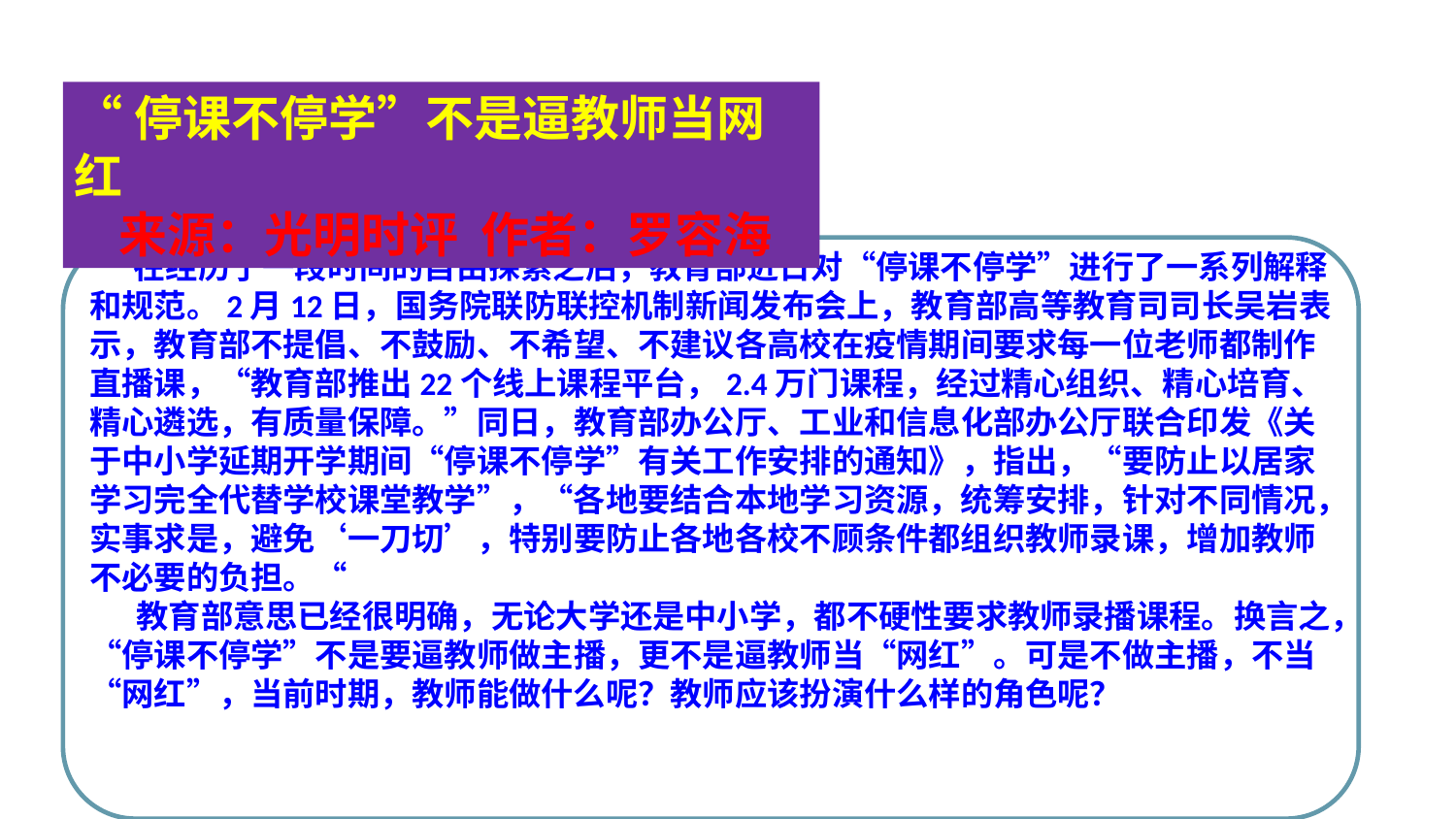

“停课不停学”不是逼教师当网红
   来源：光明时评  作者：罗容海
     在经历了一段时间的自由探索之后，教育部近日对“停课不停学”进行了一系列解释和规范。2月12日，国务院联防联控机制新闻发布会上，教育部高等教育司司长吴岩表示，教育部不提倡、不鼓励、不希望、不建议各高校在疫情期间要求每一位老师都制作直播课，“教育部推出22个线上课程平台，2.4万门课程，经过精心组织、精心培育、精心遴选，有质量保障。”同日，教育部办公厅、工业和信息化部办公厅联合印发《关于中小学延期开学期间“停课不停学”有关工作安排的通知》，指出，“要防止以居家学习完全代替学校课堂教学”，“各地要结合本地学习资源，统筹安排，针对不同情况，实事求是，避免‘一刀切’，特别要防止各地各校不顾条件都组织教师录课，增加教师不必要的负担。“
　  教育部意思已经很明确，无论大学还是中小学，都不硬性要求教师录播课程。换言之，“停课不停学”不是要逼教师做主播，更不是逼教师当“网红”。可是不做主播，不当“网红”，当前时期，教师能做什么呢？教师应该扮演什么样的角色呢？